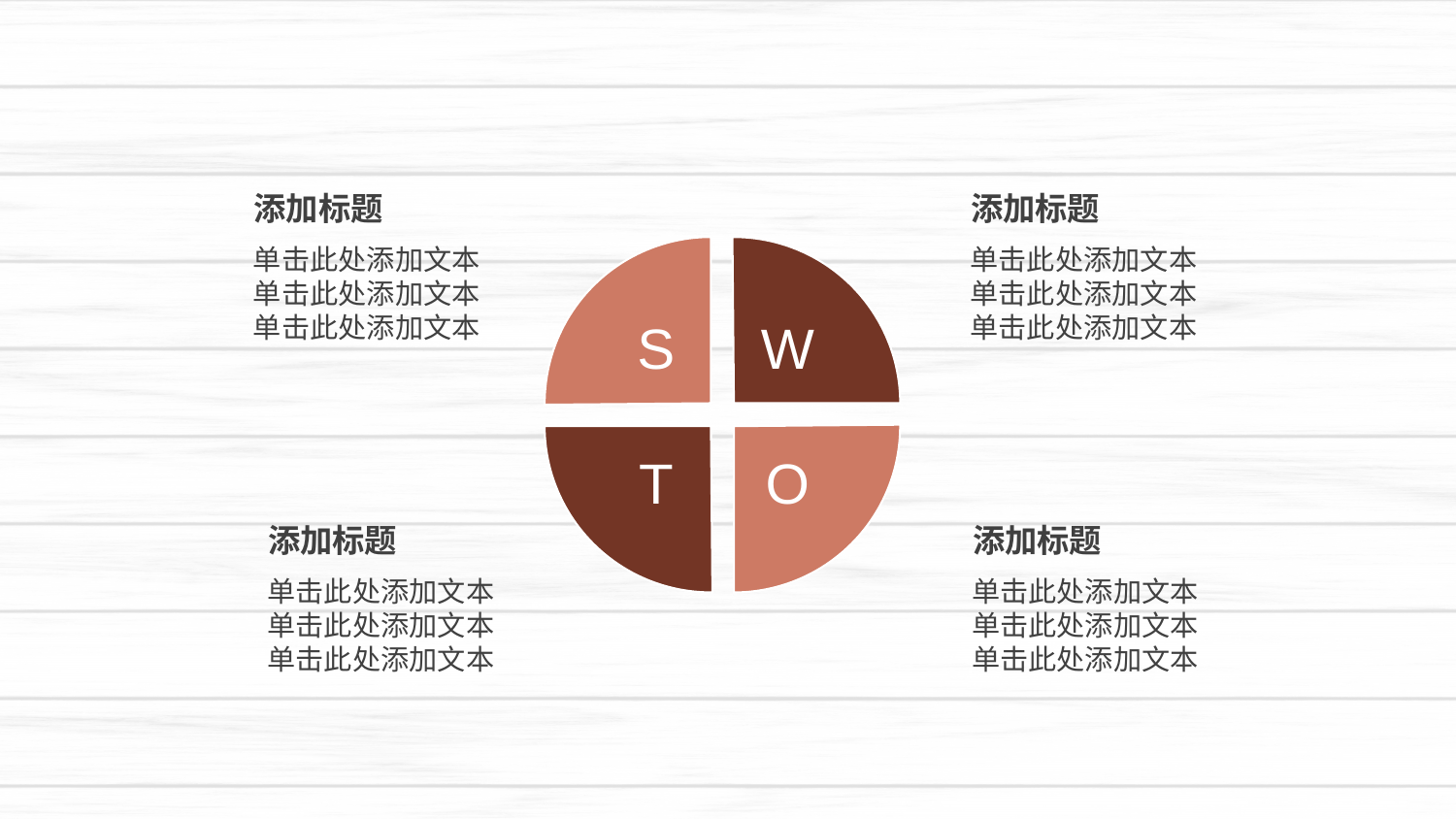

添加标题
单击此处添加文本
单击此处添加文本
单击此处添加文本
添加标题
单击此处添加文本
单击此处添加文本
单击此处添加文本

S
W
T
O
添加标题
单击此处添加文本
单击此处添加文本
单击此处添加文本
添加标题
单击此处添加文本
单击此处添加文本
单击此处添加文本